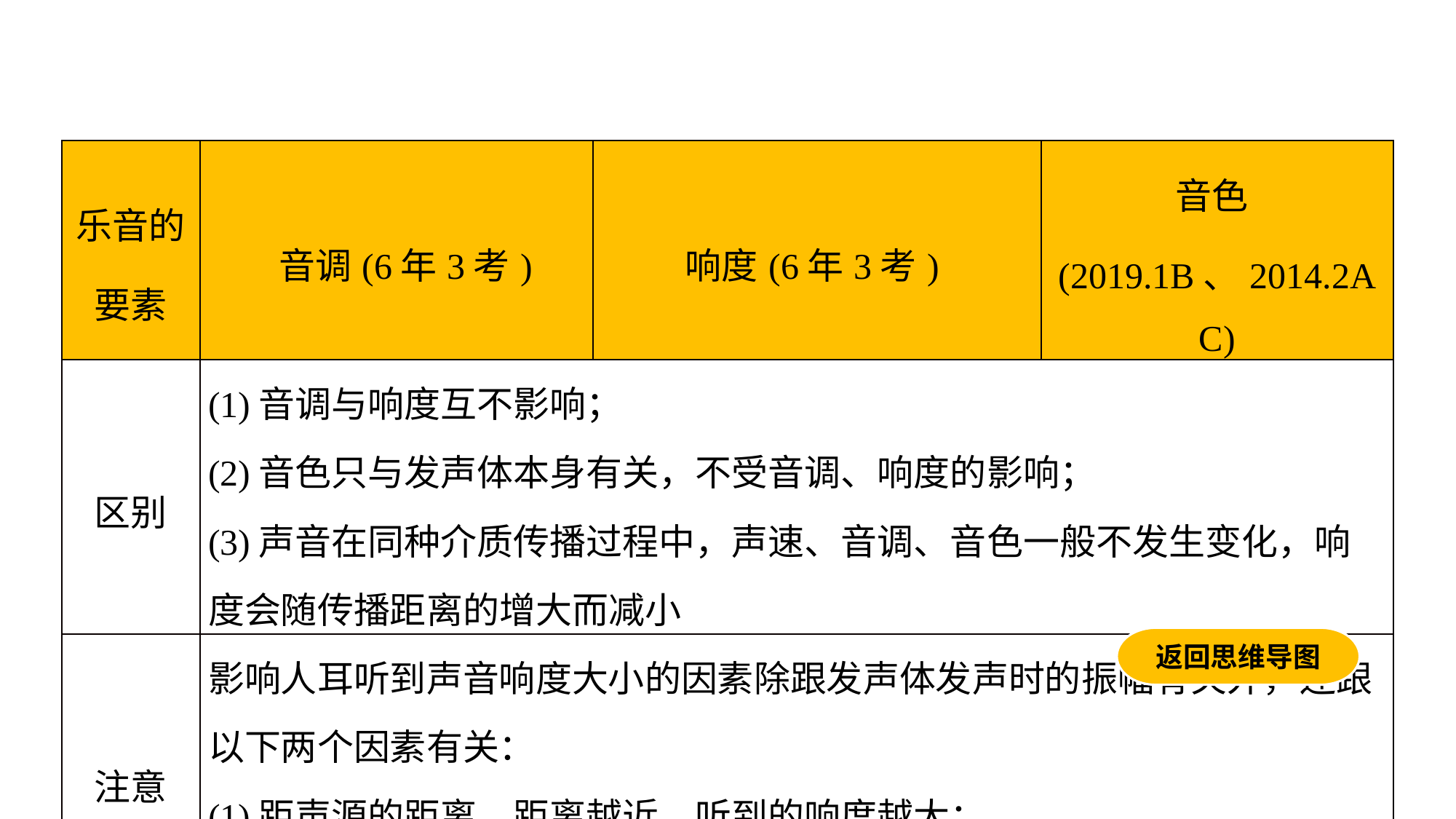

| 乐音的要素 | 音调(6年3考) | 响度(6年3考) | 音色(2019.1B、2014.2AC) |
| --- | --- | --- | --- |
| 区别 | (1)音调与响度互不影响； (2)音色只与发声体本身有关，不受音调、响度的影响； (3)声音在同种介质传播过程中，声速、音调、音色一般不发生变化，响度会随传播距离的增大而减小 |  |  |
| 注意 | 影响人耳听到声音响度大小的因素除跟发声体发声时的振幅有关外，还跟以下两个因素有关： (1)距声源的距离，距离越近、听到的响度越大； (2)声音的分散程度，分散程度越小、听到的响度越大 |  |  |
返回思维导图